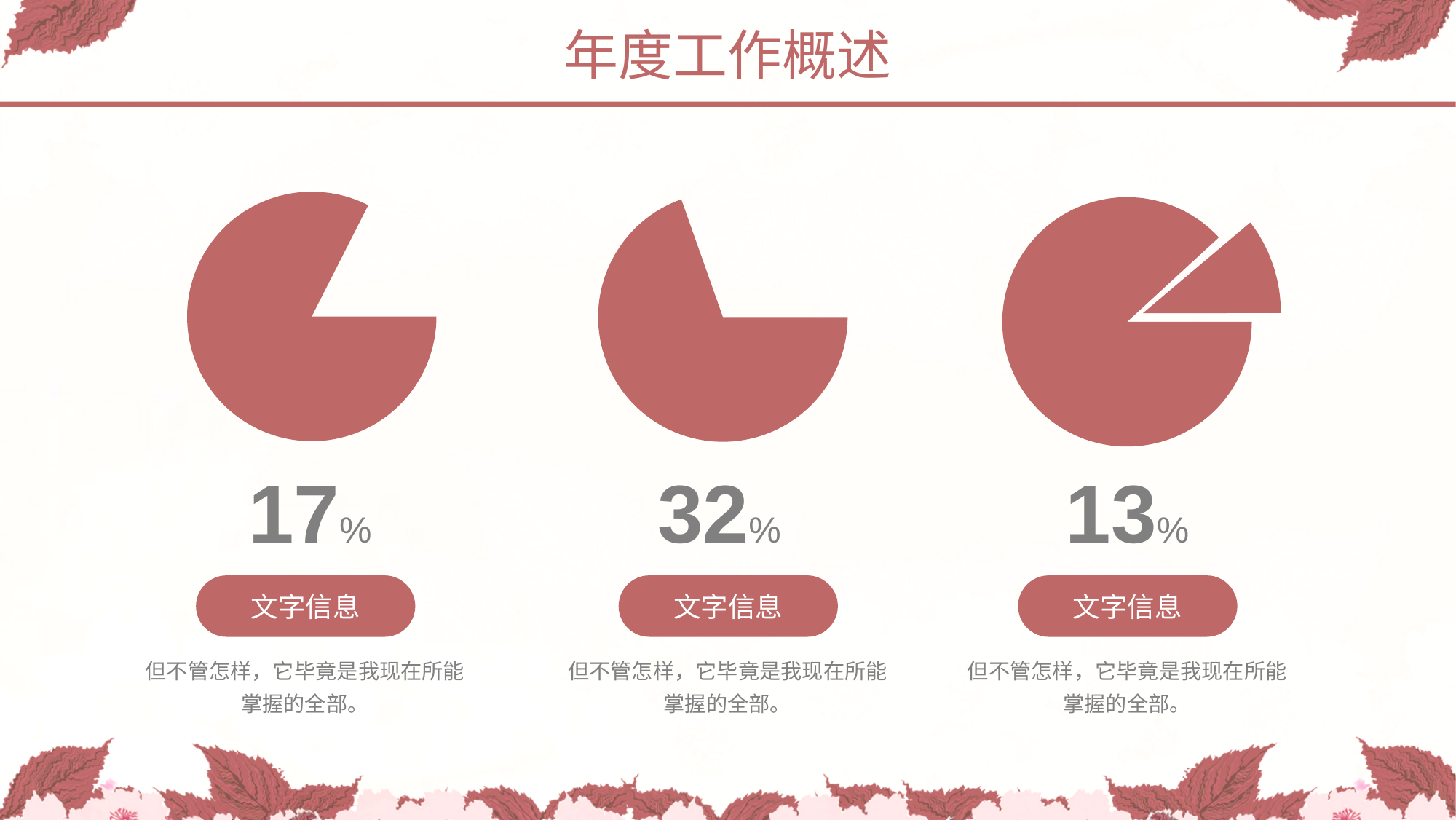

年度工作概述

32%
13%
17%
文字信息
但不管怎样，它毕竟是我现在所能掌握的全部。
文字信息
但不管怎样，它毕竟是我现在所能掌握的全部。
文字信息
但不管怎样，它毕竟是我现在所能掌握的全部。